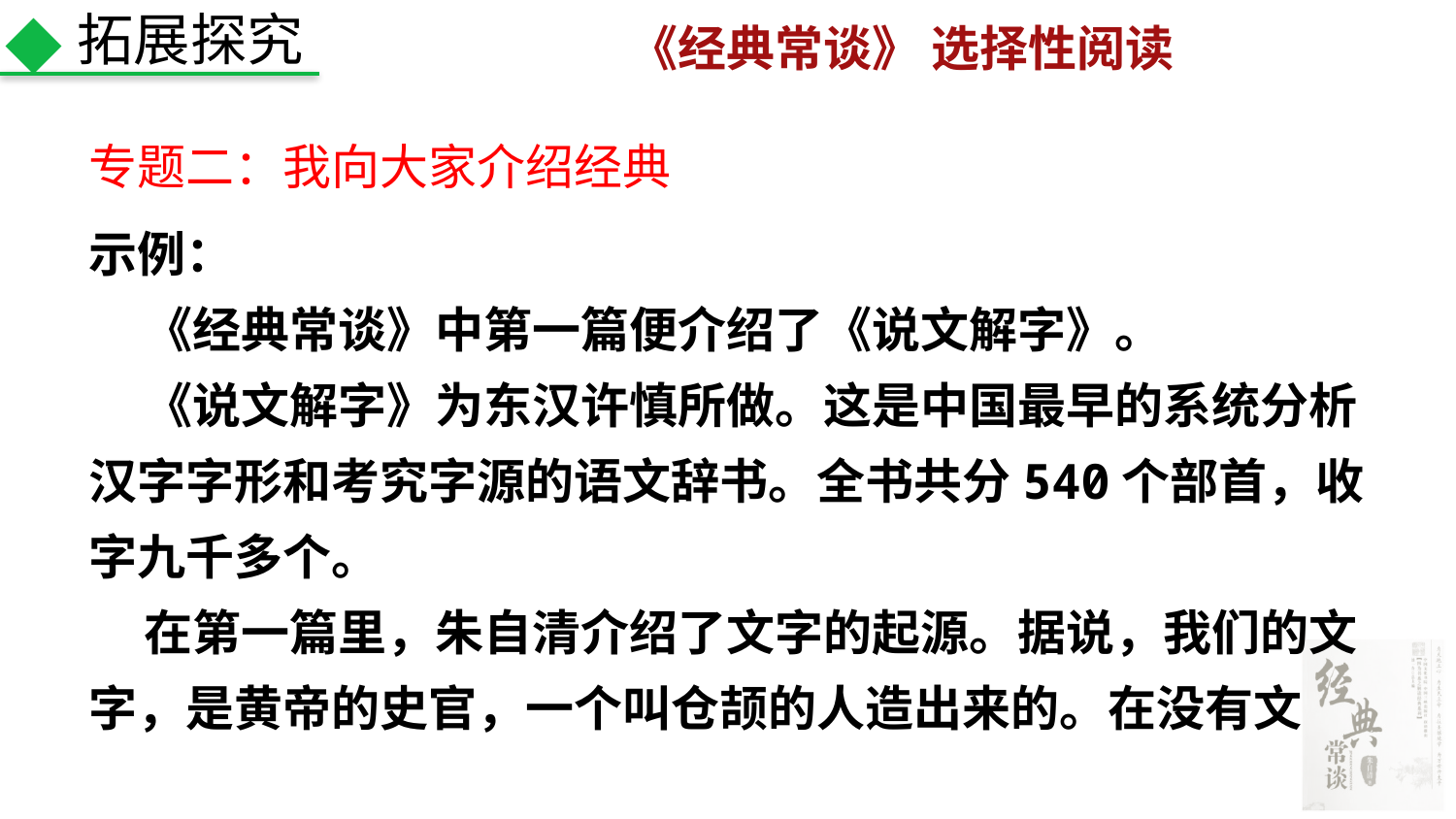

拓展探究

专题二：我向大家介绍经典
示例：
    《经典常谈》中第一篇便介绍了《说文解字》。
    《说文解字》为东汉许慎所做。这是中国最早的系统分析汉字字形和考究字源的语文辞书。全书共分540个部首，收字九千多个。
    在第一篇里，朱自清介绍了文字的起源。据说，我们的文字，是黄帝的史官，一个叫仓颉的人造出来的。在没有文